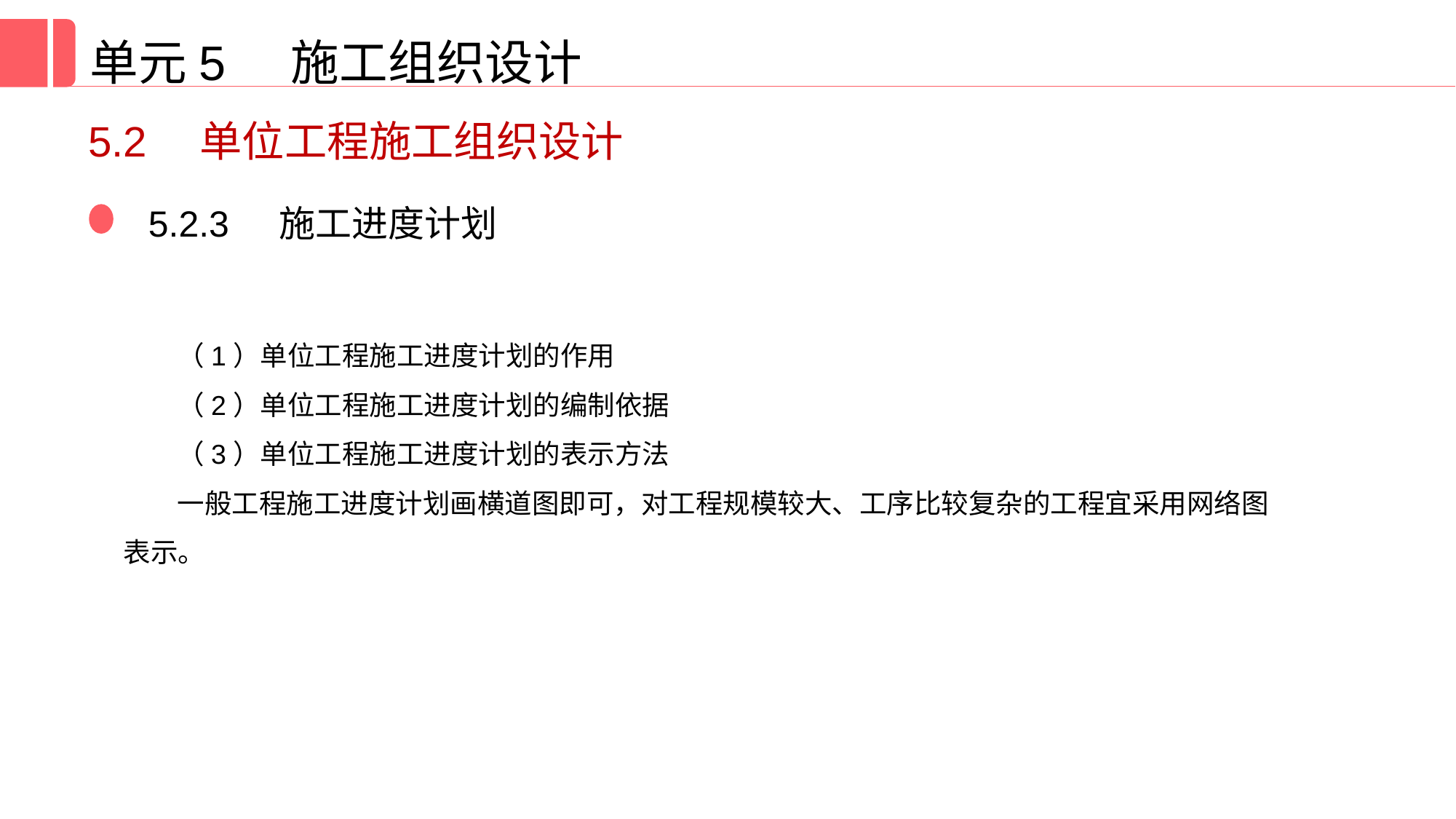

单元5    施工组织设计

5.2　单位工程施工组织设计
5.2.3    施工进度计划

（1）单位工程施工进度计划的作用
（2）单位工程施工进度计划的编制依据
（3）单位工程施工进度计划的表示方法
一般工程施工进度计划画横道图即可，对工程规模较大、工序比较复杂的工程宜采用网络图表示。